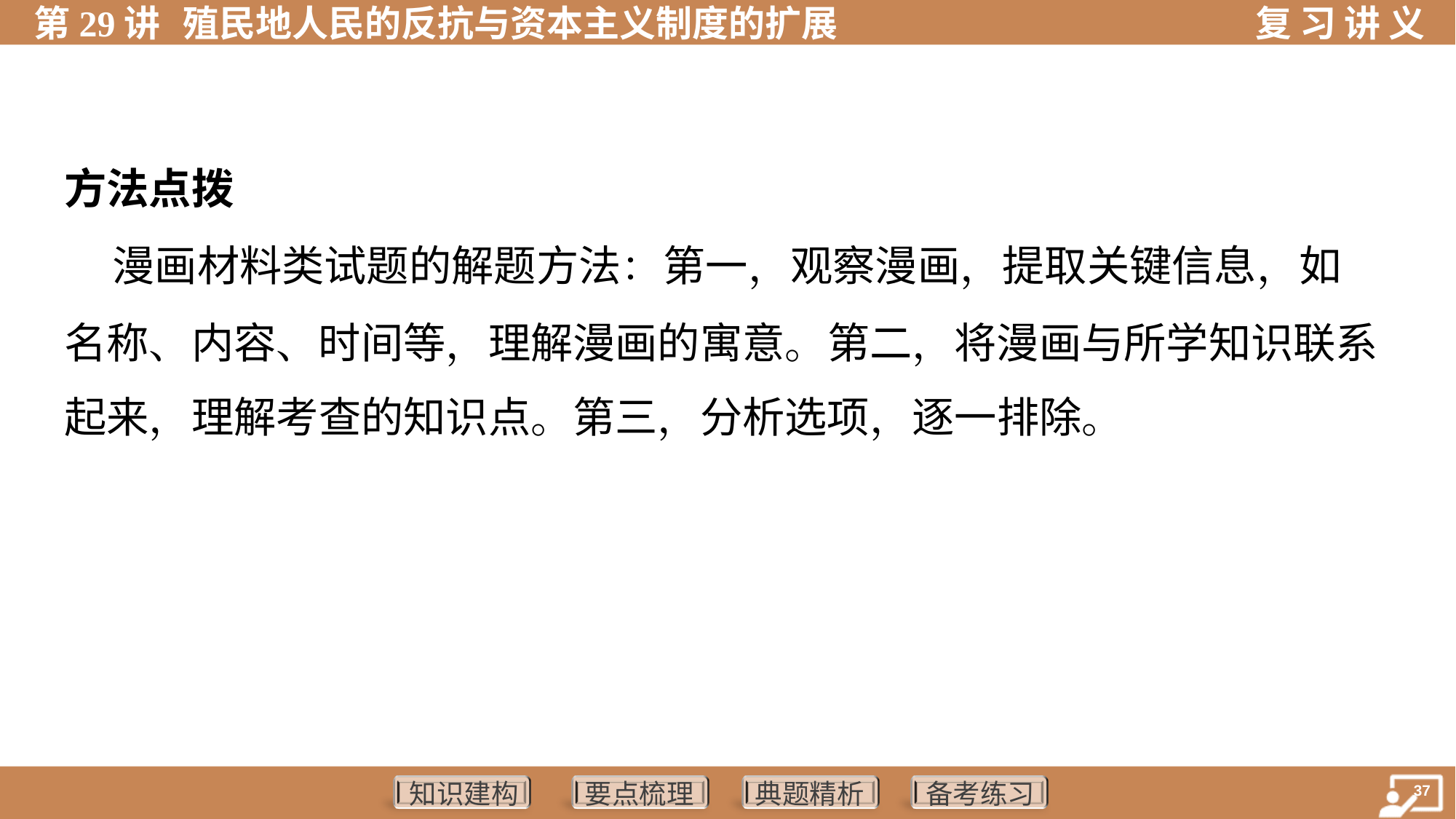

方法点拨
    漫画材料类试题的解题方法：第一，观察漫画，提取关键信息，如
名称、内容、时间等，理解漫画的寓意。第二，将漫画与所学知识联系
起来，理解考查的知识点。第三，分析选项，逐一排除。